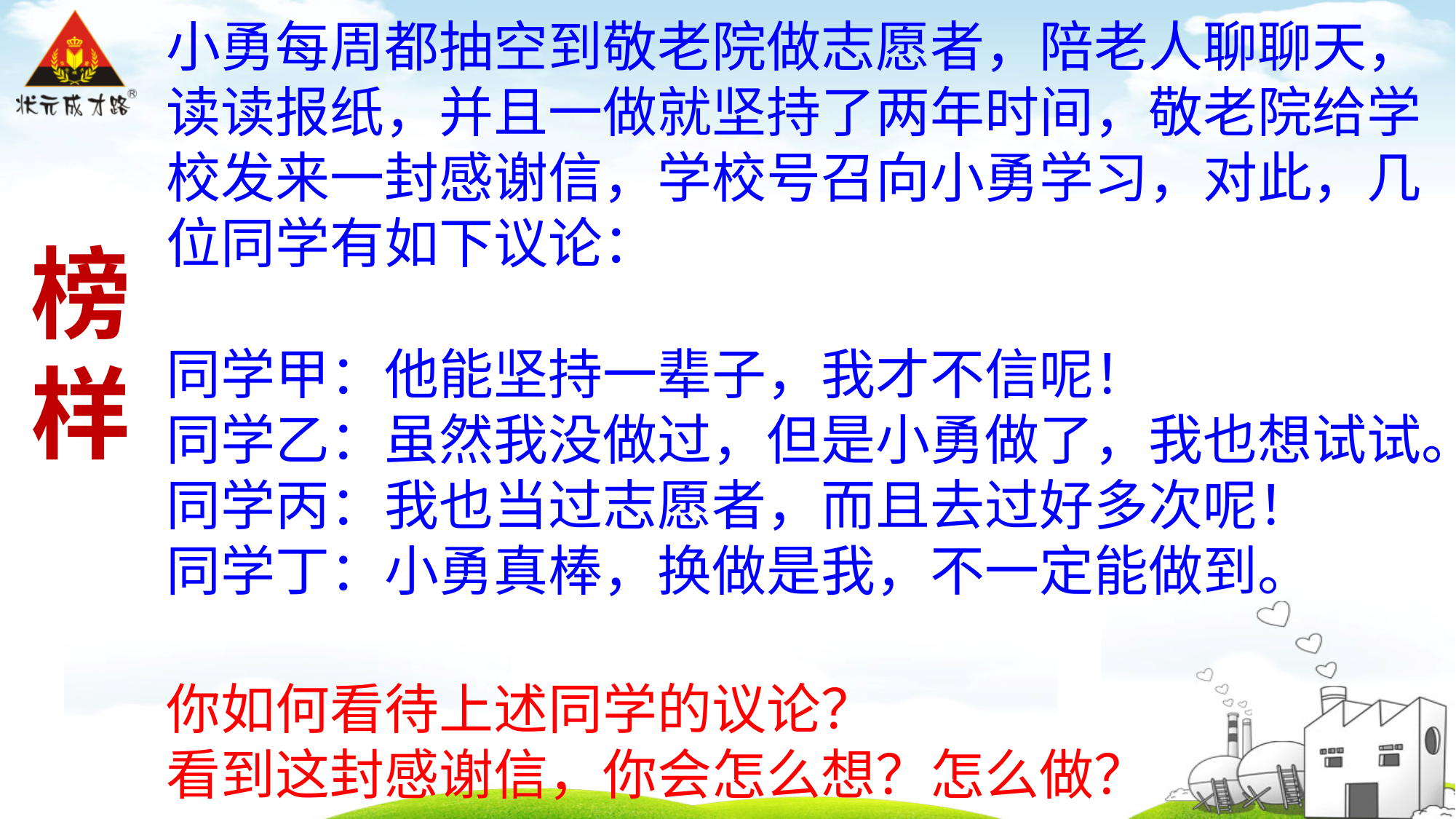

小勇每周都抽空到敬老院做志愿者，陪老人聊聊天，读读报纸，并且一做就坚持了两年时间，敬老院给学校发来一封感谢信，学校号召向小勇学习，对此，几位同学有如下议论：

同学甲：他能坚持一辈子，我才不信呢！
同学乙：虽然我没做过，但是小勇做了，我也想试试。
同学丙：我也当过志愿者，而且去过好多次呢！
同学丁：小勇真棒，换做是我，不一定能做到。

你如何看待上述同学的议论？
看到这封感谢信，你会怎么想？怎么做？
榜样